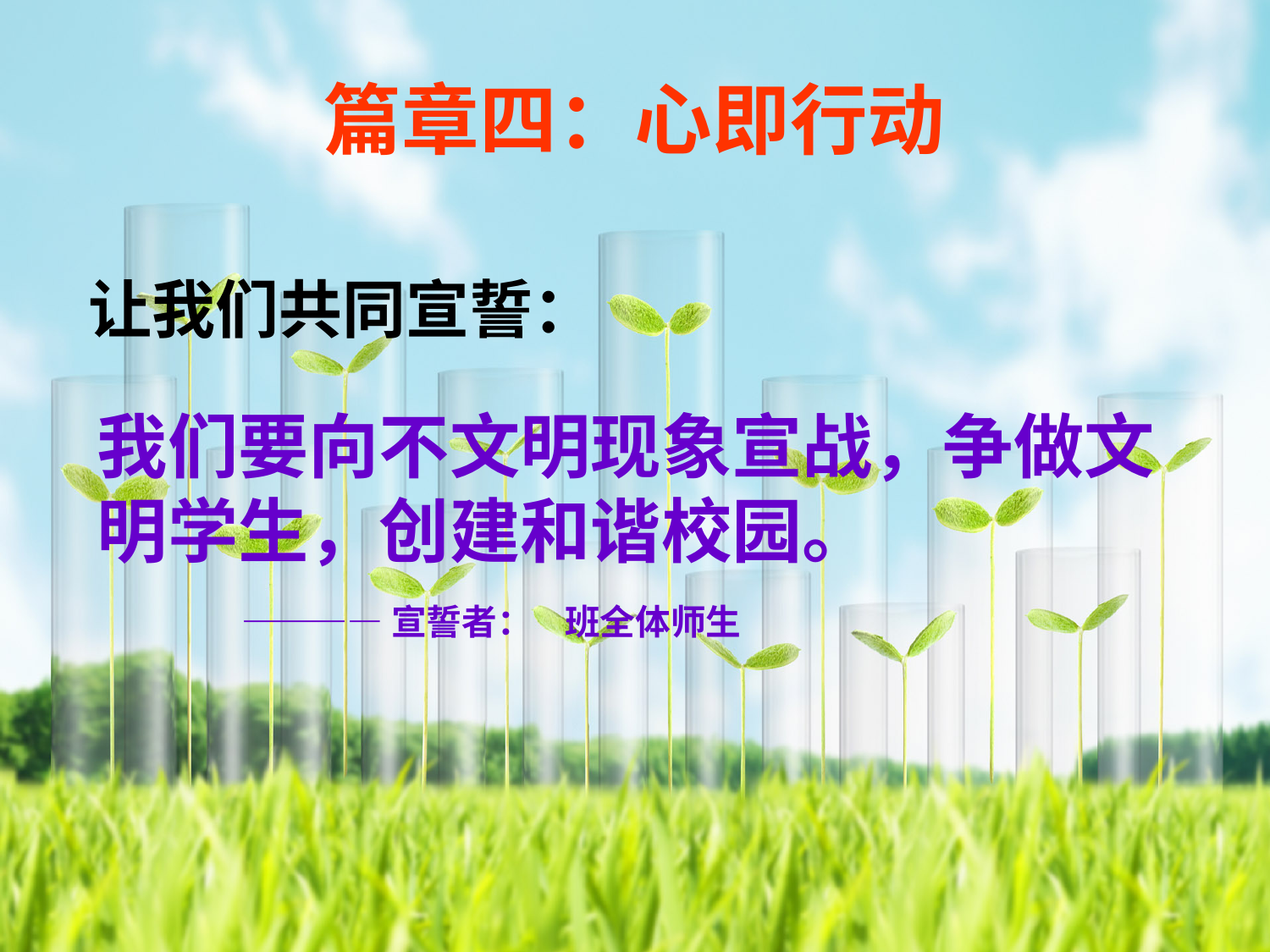

# 篇章四：心即行动
让我们共同宣誓：
我们要向不文明现象宣战，争做文明学生，创建和谐校园。
          ————宣誓者：    班全体师生